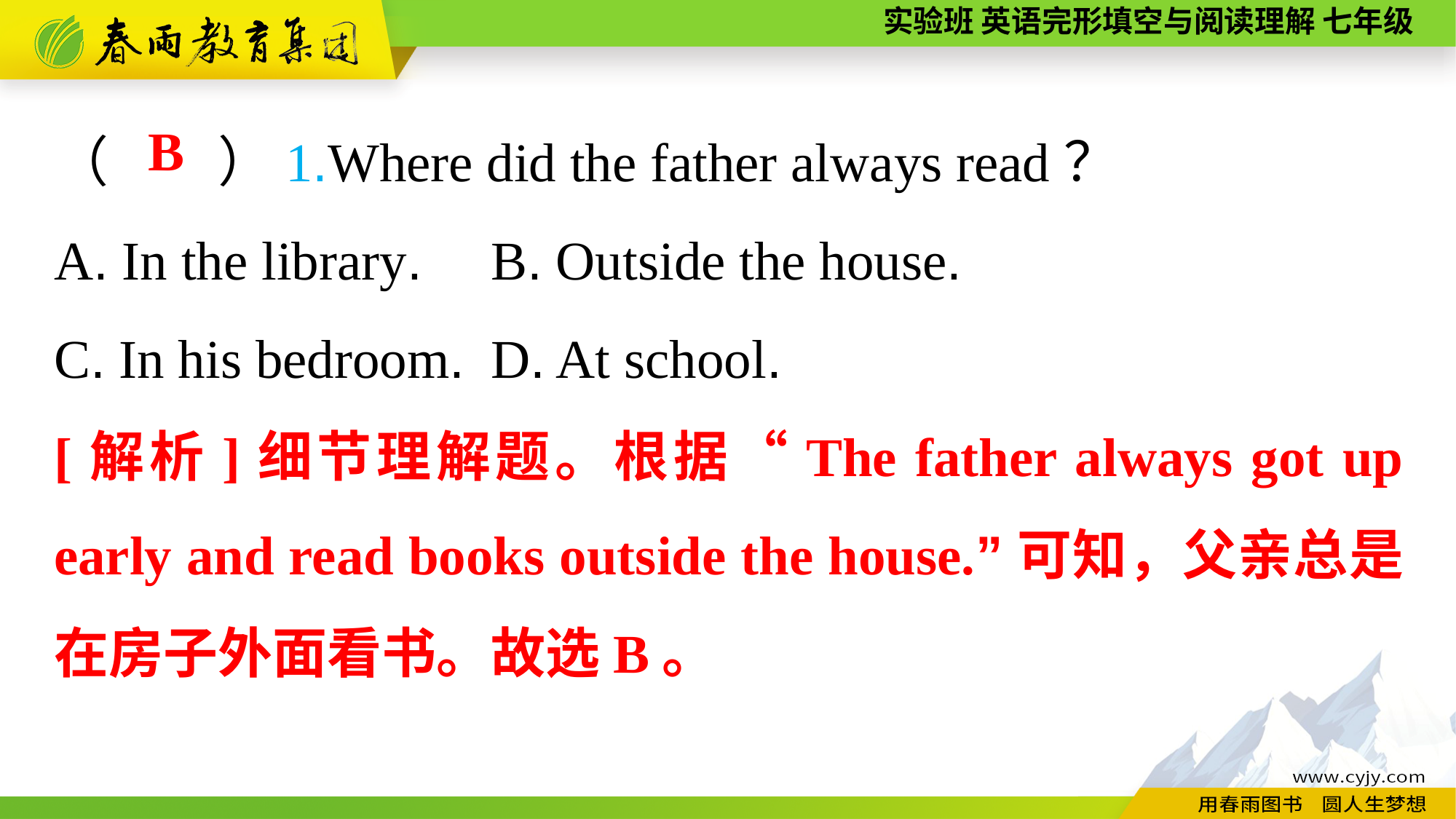

（　　）1.Where did the father always read？
A. In the library.	B. Outside the house.
C. In his bedroom.	D. At school.
B
[解析]细节理解题。根据“The father always got up early and read books outside the house.”可知，父亲总是在房子外面看书。故选B。